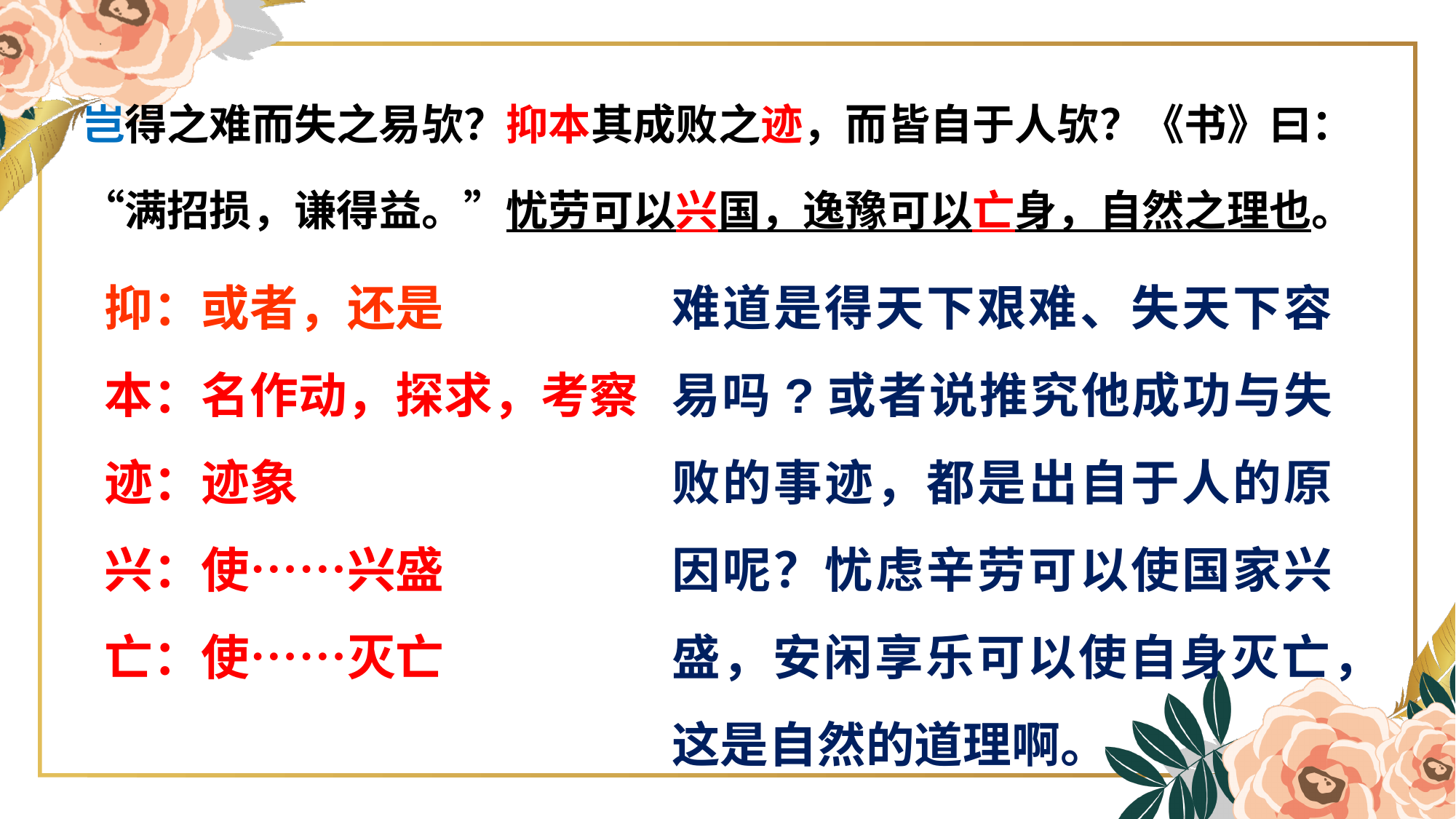

岂得之难而失之易欤？抑本其成败之迹，而皆自于人欤？《书》曰：“满招损，谦得益。”忧劳可以兴国，逸豫可以亡身，自然之理也。
抑：或者，还是
本：名作动，探求，考察
迹：迹象
兴：使……兴盛
亡：使……灭亡
难道是得天下艰难、失天下容易吗?或者说推究他成功与失败的事迹，都是出自于人的原因呢？忧虑辛劳可以使国家兴盛，安闲享乐可以使自身灭亡，这是自然的道理啊。